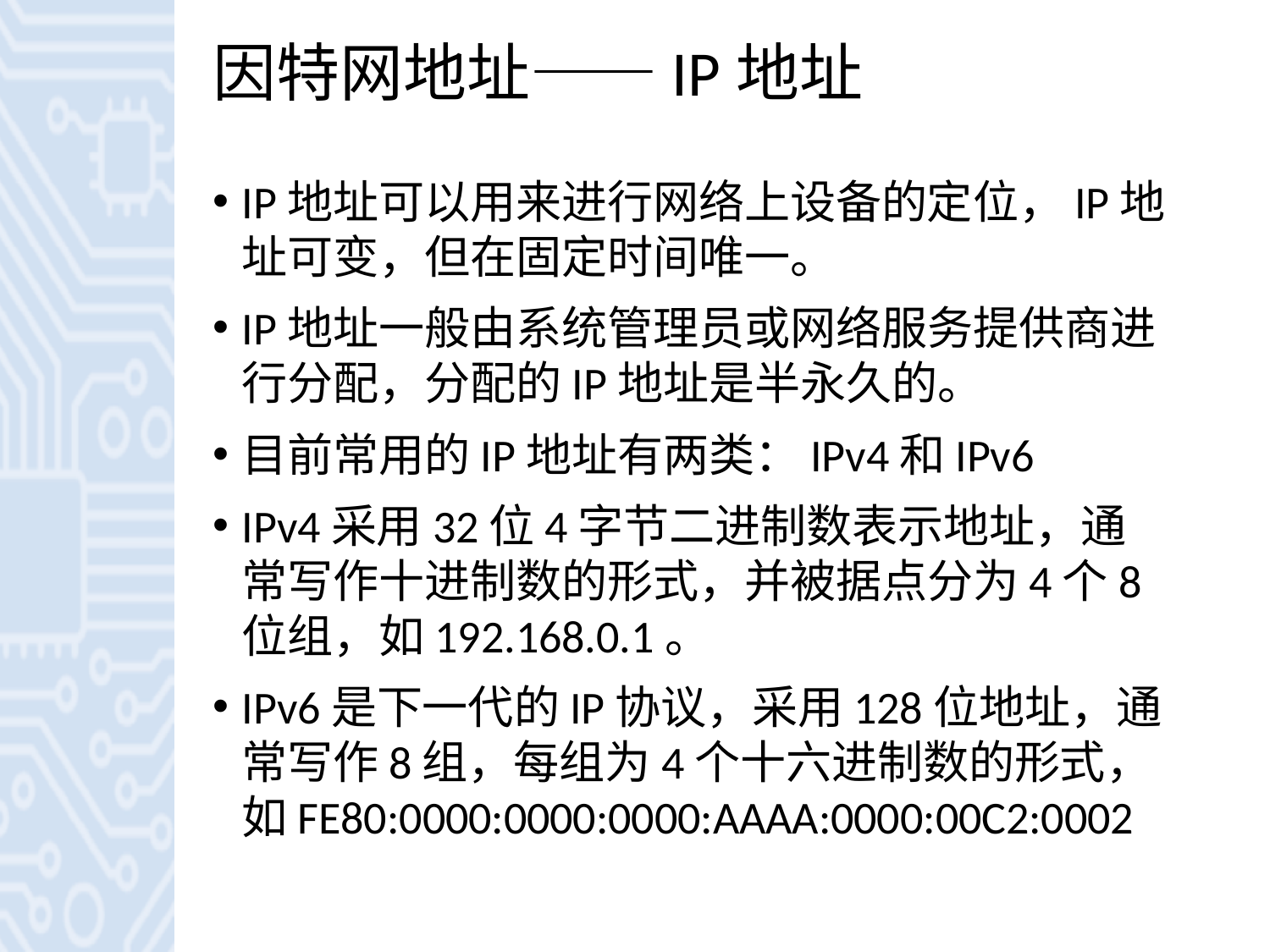

# 因特网地址——IP地址
IP地址可以用来进行网络上设备的定位，IP地址可变，但在固定时间唯一。
IP地址一般由系统管理员或网络服务提供商进行分配，分配的IP地址是半永久的。
目前常用的IP地址有两类：IPv4和IPv6
IPv4采用32位4字节二进制数表示地址，通常写作十进制数的形式，并被据点分为4个8位组，如192.168.0.1。
IPv6是下一代的IP协议，采用128位地址，通常写作8组，每组为4个十六进制数的形式，如FE80:0000:0000:0000:AAAA:0000:00C2:0002